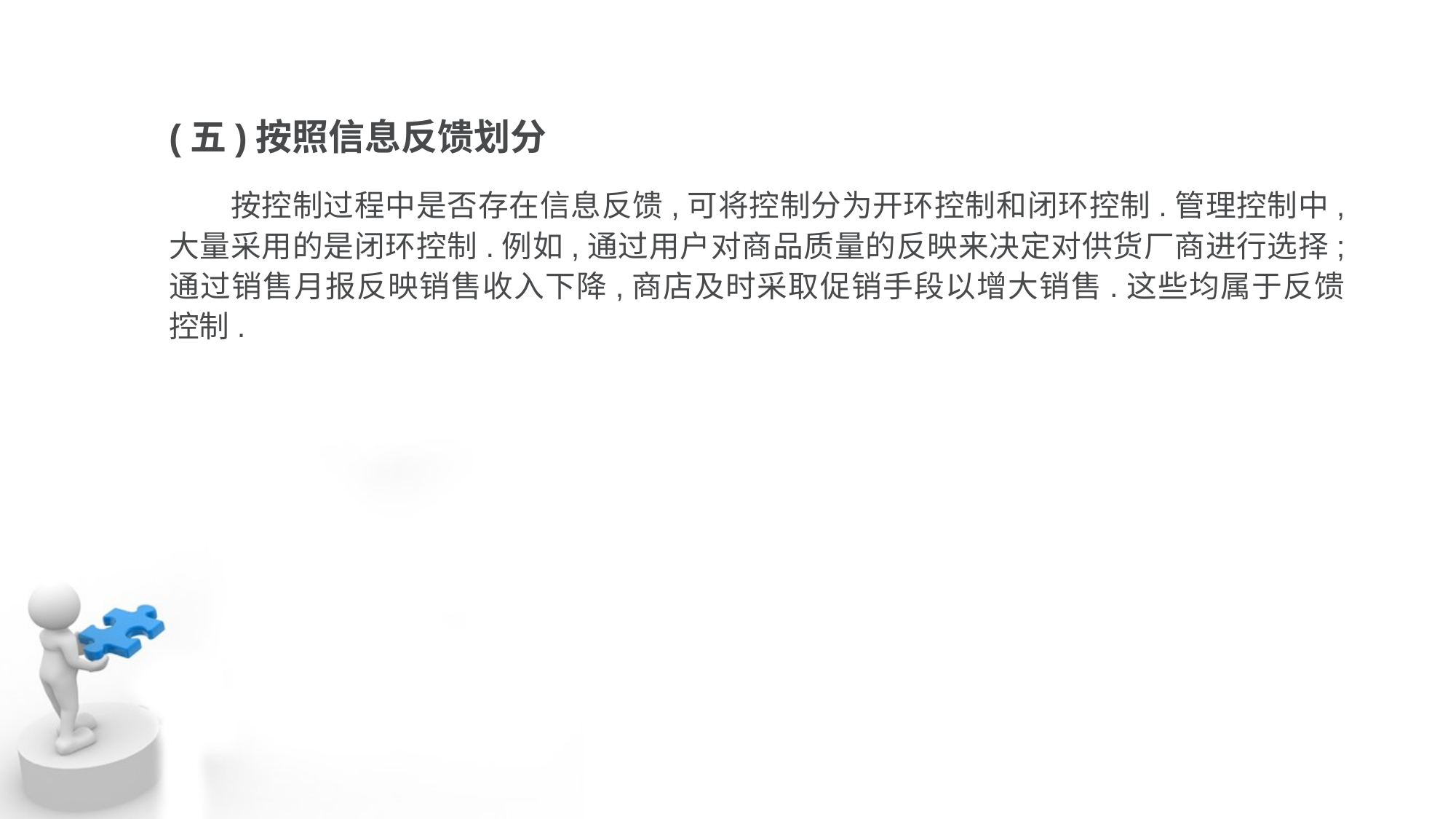

(五)按照信息反馈划分
      按控制过程中是否存在信息反馈,可将控制分为开环控制和闭环控制.管理控制中, 大量采用的是闭环控制.例如,通过用户对商品质量的反映来决定对供货厂商进行选择; 通过销售月报反映销售收入下降,商店及时采取促销手段以增大销售.这些均属于反馈 控制.